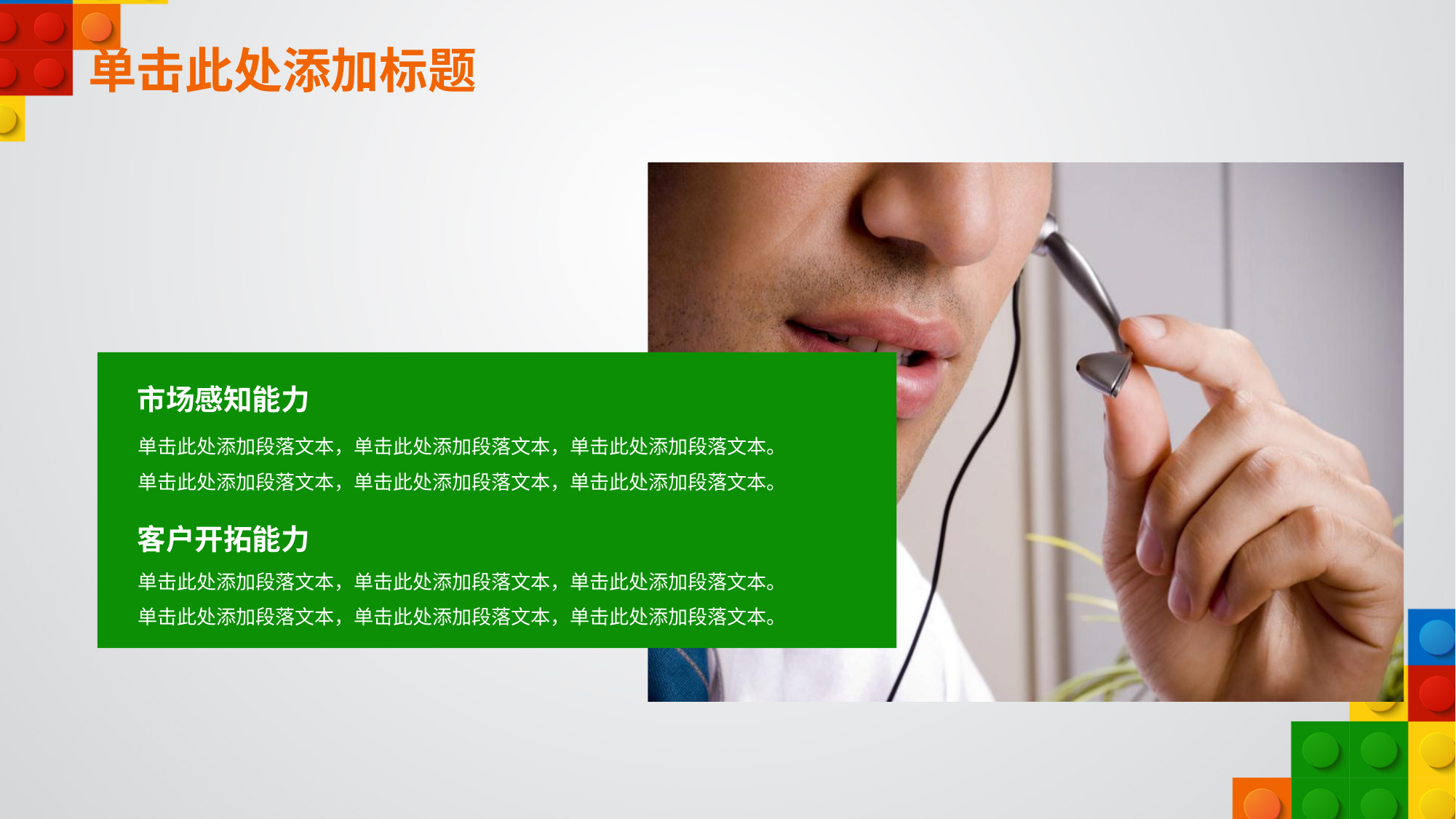

# 单击此处添加标题

市场感知能力
单击此处添加段落文本，单击此处添加段落文本，单击此处添加段落文本。
单击此处添加段落文本，单击此处添加段落文本，单击此处添加段落文本。
客户开拓能力
单击此处添加段落文本，单击此处添加段落文本，单击此处添加段落文本。
单击此处添加段落文本，单击此处添加段落文本，单击此处添加段落文本。